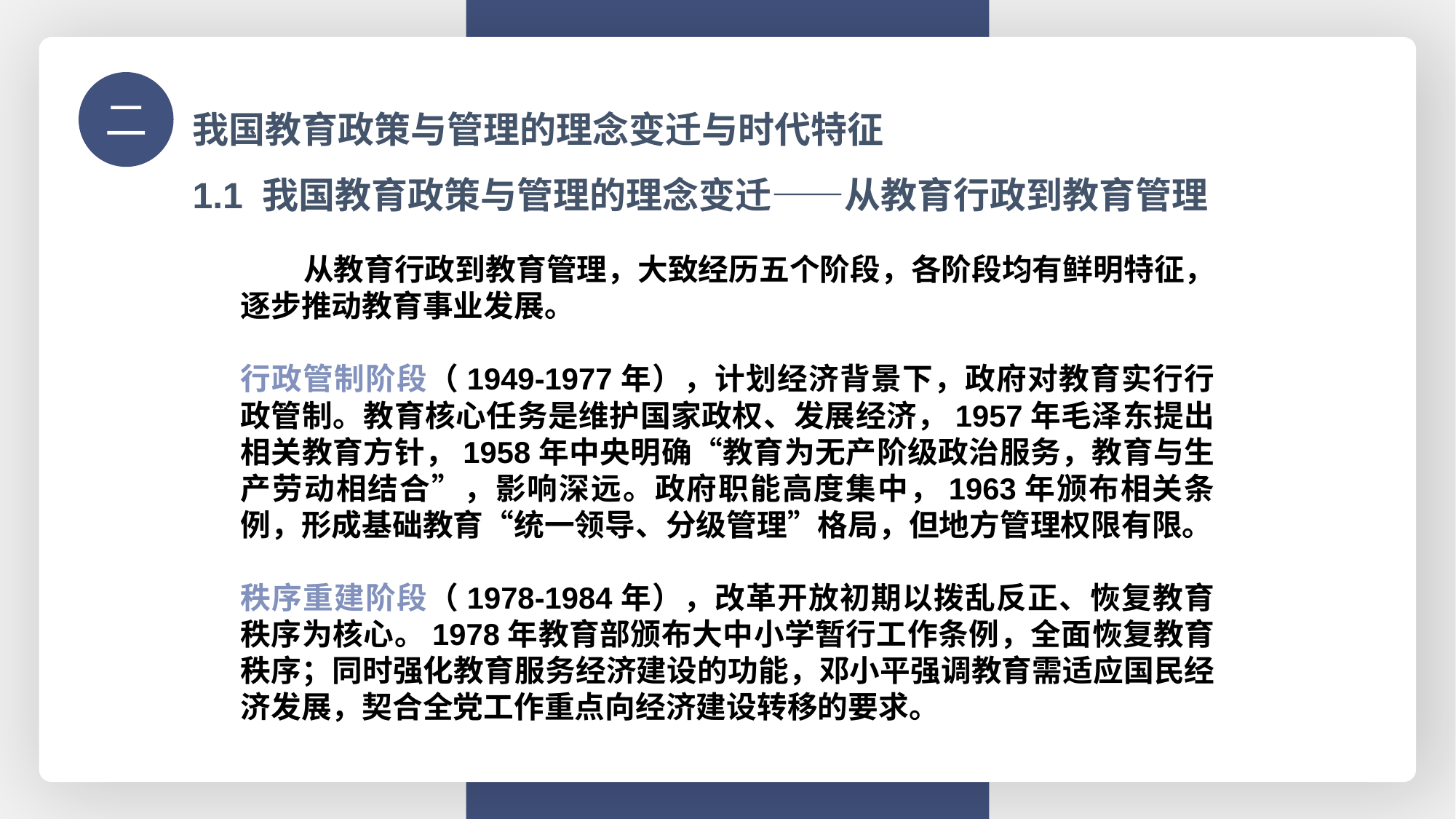

我国教育政策与管理的理念变迁与时代特征
二
1.1 我国教育政策与管理的理念变迁——从教育行政到教育管理
        从教育行政到教育管理，大致经历五个阶段，各阶段均有鲜明特征，逐步推动教育事业发展。

行政管制阶段（1949-1977年），计划经济背景下，政府对教育实行行政管制。教育核心任务是维护国家政权、发展经济，1957年毛泽东提出相关教育方针，1958年中央明确“教育为无产阶级政治服务，教育与生产劳动相结合”，影响深远。政府职能高度集中，1963年颁布相关条例，形成基础教育“统一领导、分级管理”格局，但地方管理权限有限。

秩序重建阶段（1978-1984年），改革开放初期以拨乱反正、恢复教育秩序为核心。1978年教育部颁布大中小学暂行工作条例，全面恢复教育秩序；同时强化教育服务经济建设的功能，邓小平强调教育需适应国民经济发展，契合全党工作重点向经济建设转移的要求。